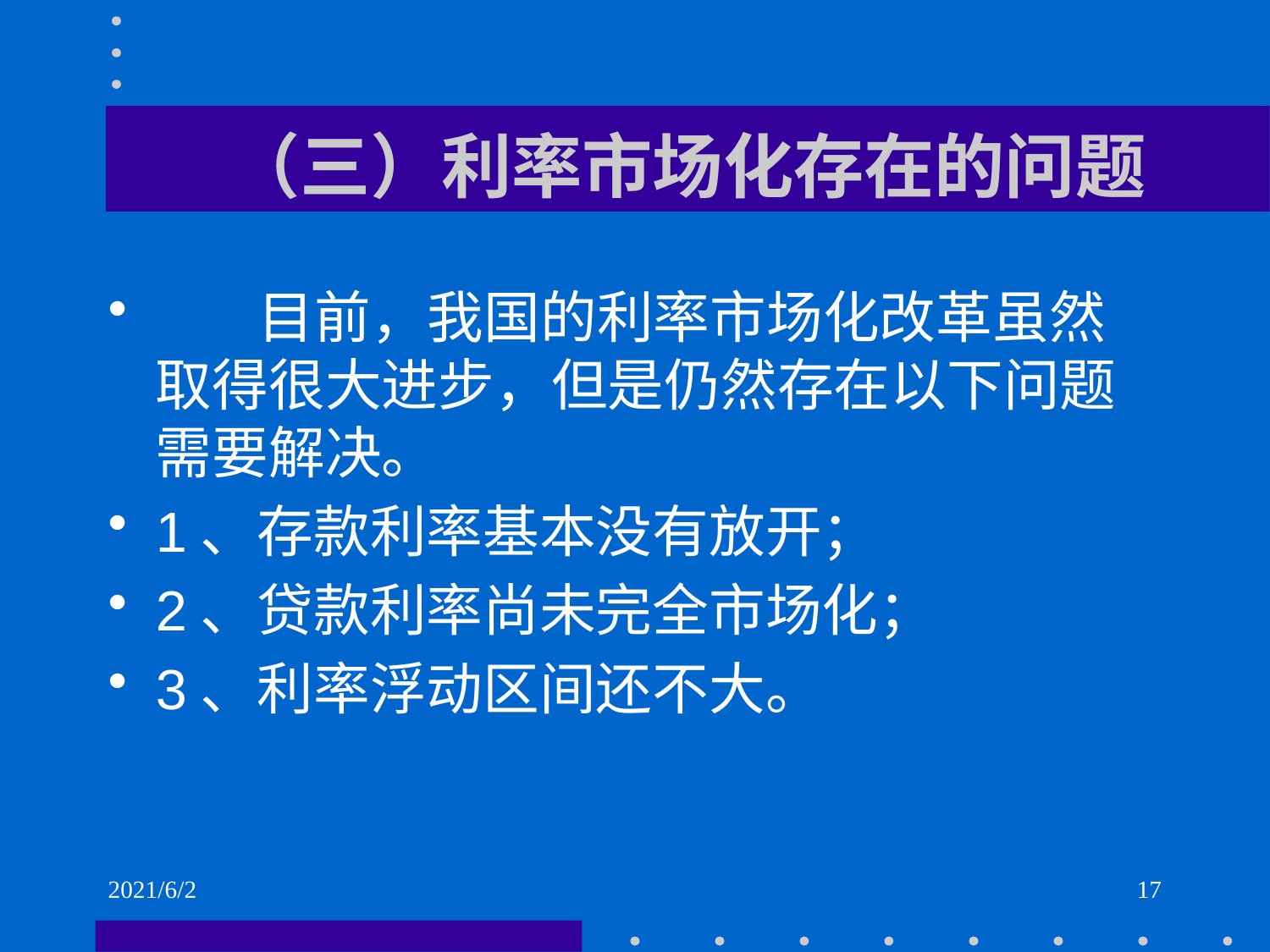

# （三）利率市场化存在的问题
       目前，我国的利率市场化改革虽然取得很大进步，但是仍然存在以下问题需要解决。
1、存款利率基本没有放开；
2、贷款利率尚未完全市场化；
3、利率浮动区间还不大。
2021/6/2
17